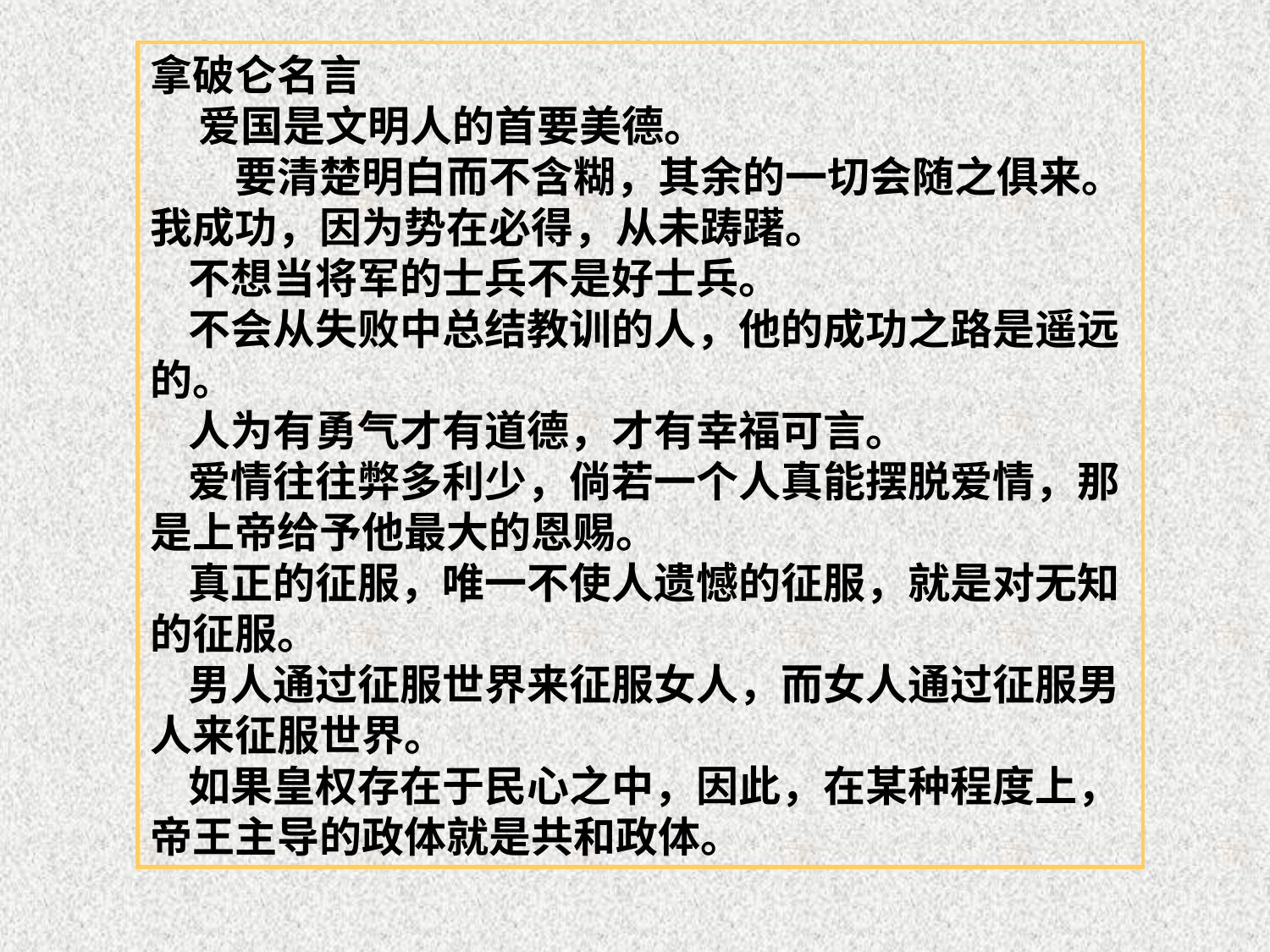

拿破仑名言
    爱国是文明人的首要美德。
　　要清楚明白而不含糊，其余的一切会随之俱来。
我成功，因为势在必得，从未踌躇。
    不想当将军的士兵不是好士兵。
    不会从失败中总结教训的人，他的成功之路是遥远的。
    人为有勇气才有道德，才有幸福可言。
    爱情往往弊多利少，倘若一个人真能摆脱爱情，那是上帝给予他最大的恩赐。
    真正的征服，唯一不使人遗憾的征服，就是对无知的征服。
    男人通过征服世界来征服女人，而女人通过征服男人来征服世界。
    如果皇权存在于民心之中，因此，在某种程度上，帝王主导的政体就是共和政体。